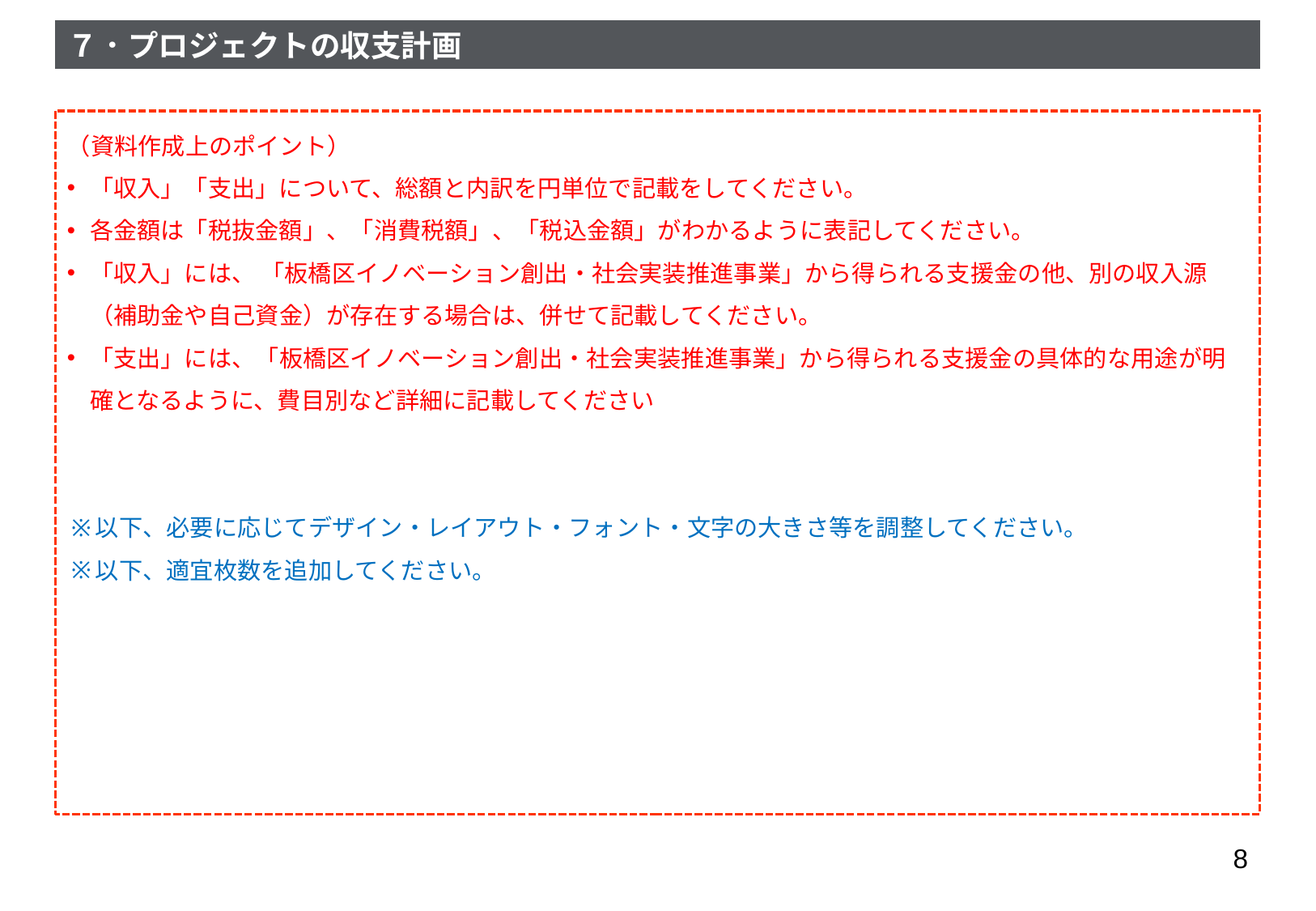

（資料作成上のポイント）
「収入」「支出」について、総額と内訳を円単位で記載をしてください。
各金額は「税抜金額」、「消費税額」、「税込金額」がわかるように表記してください。
「収入」には、 「板橋区イノベーション創出・社会実装推進事業」から得られる支援金の他、別の収入源（補助金や自己資金）が存在する場合は、併せて記載してください。
「支出」には、「板橋区イノベーション創出・社会実装推進事業」から得られる支援金の具体的な用途が明確となるように、費目別など詳細に記載してください

以下、必要に応じてデザイン・レイアウト・フォント・文字の大きさ等を調整してください。
以下、適宜枚数を追加してください。